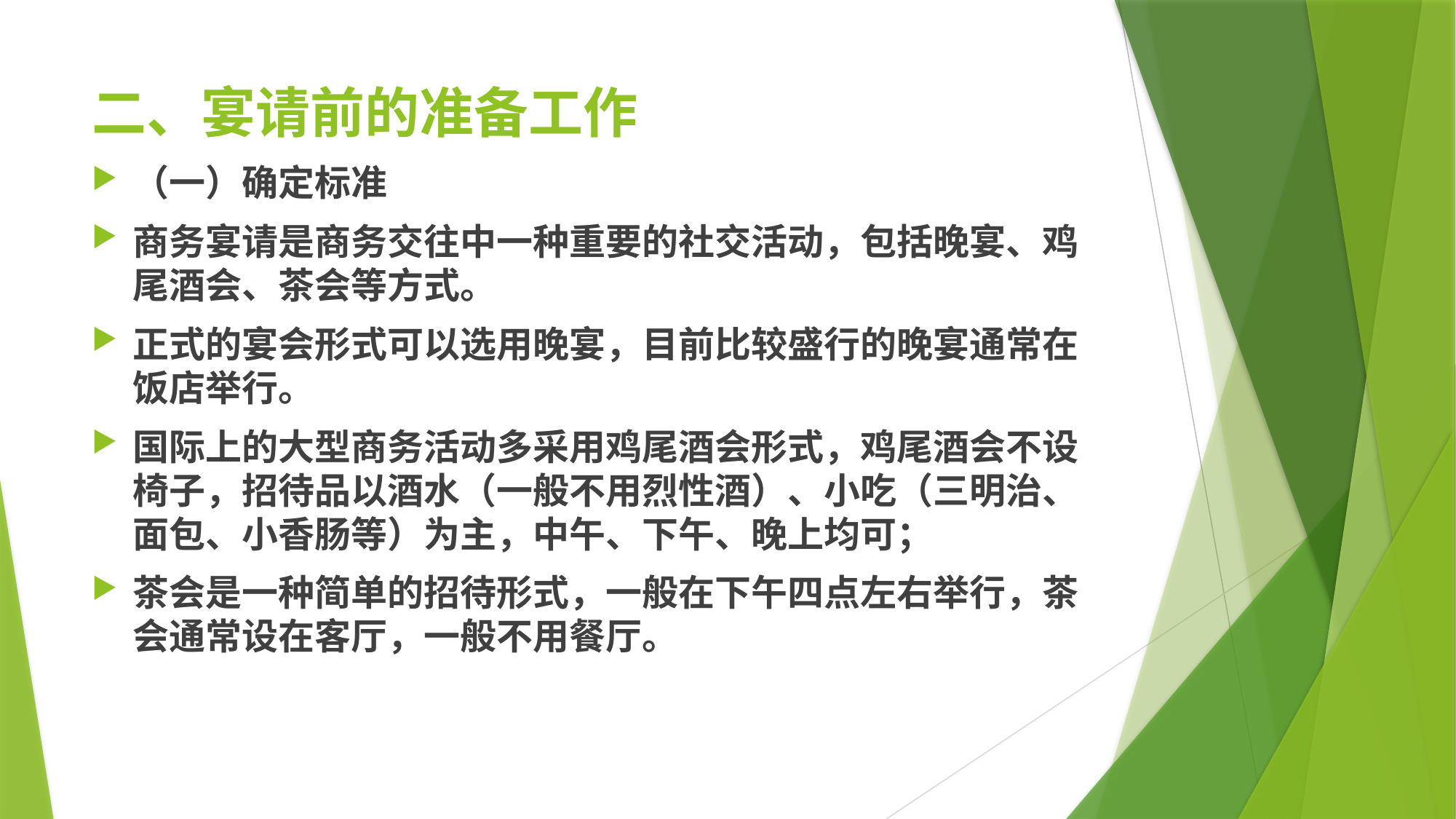

# 二、宴请前的准备工作
（一）确定标准
商务宴请是商务交往中一种重要的社交活动，包括晚宴、鸡尾酒会、茶会等方式。
正式的宴会形式可以选用晚宴，目前比较盛行的晚宴通常在饭店举行。
国际上的大型商务活动多采用鸡尾酒会形式，鸡尾酒会不设椅子，招待品以酒水（一般不用烈性酒）、小吃（三明治、面包、小香肠等）为主，中午、下午、晚上均可；
茶会是一种简单的招待形式，一般在下午四点左右举行，茶会通常设在客厅，一般不用餐厅。